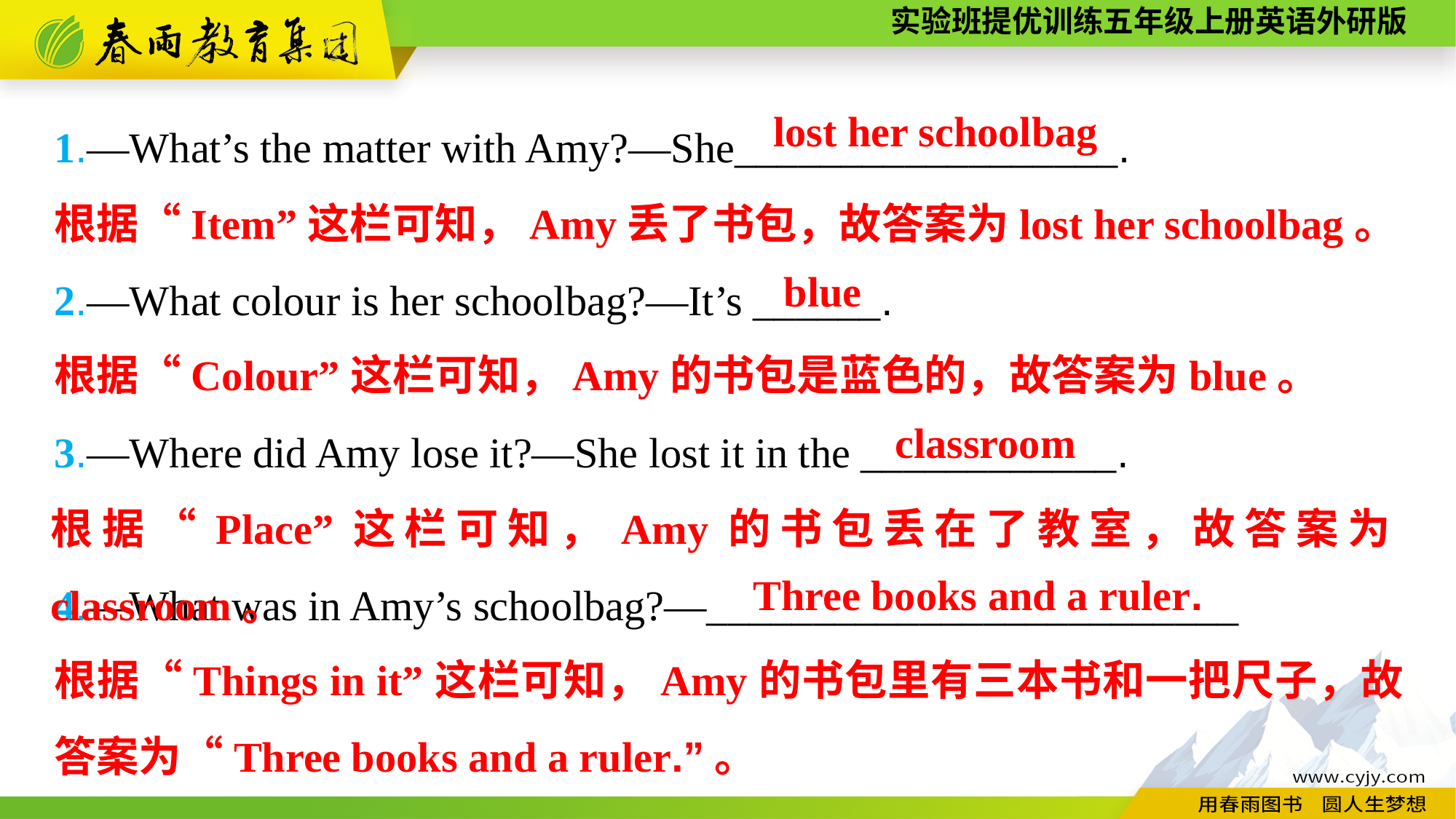

1.—What’s the matter with Amy?—She__________________.

2.—What colour is her schoolbag?—It’s ______.

3.—Where did Amy lose it?—She lost it in the ____________.

4.—What was in Amy’s schoolbag?—_________________________
lost her schoolbag
根据“Item”这栏可知，Amy丢了书包，故答案为lost her schoolbag。
blue
根据“Colour”这栏可知，Amy的书包是蓝色的，故答案为blue。
classroom
根据“Place”这栏可知，Amy的书包丢在了教室，故答案为classroom。
Three books and a ruler.
根据“Things in it”这栏可知，Amy的书包里有三本书和一把尺子，故答案为“Three books and a ruler.”。